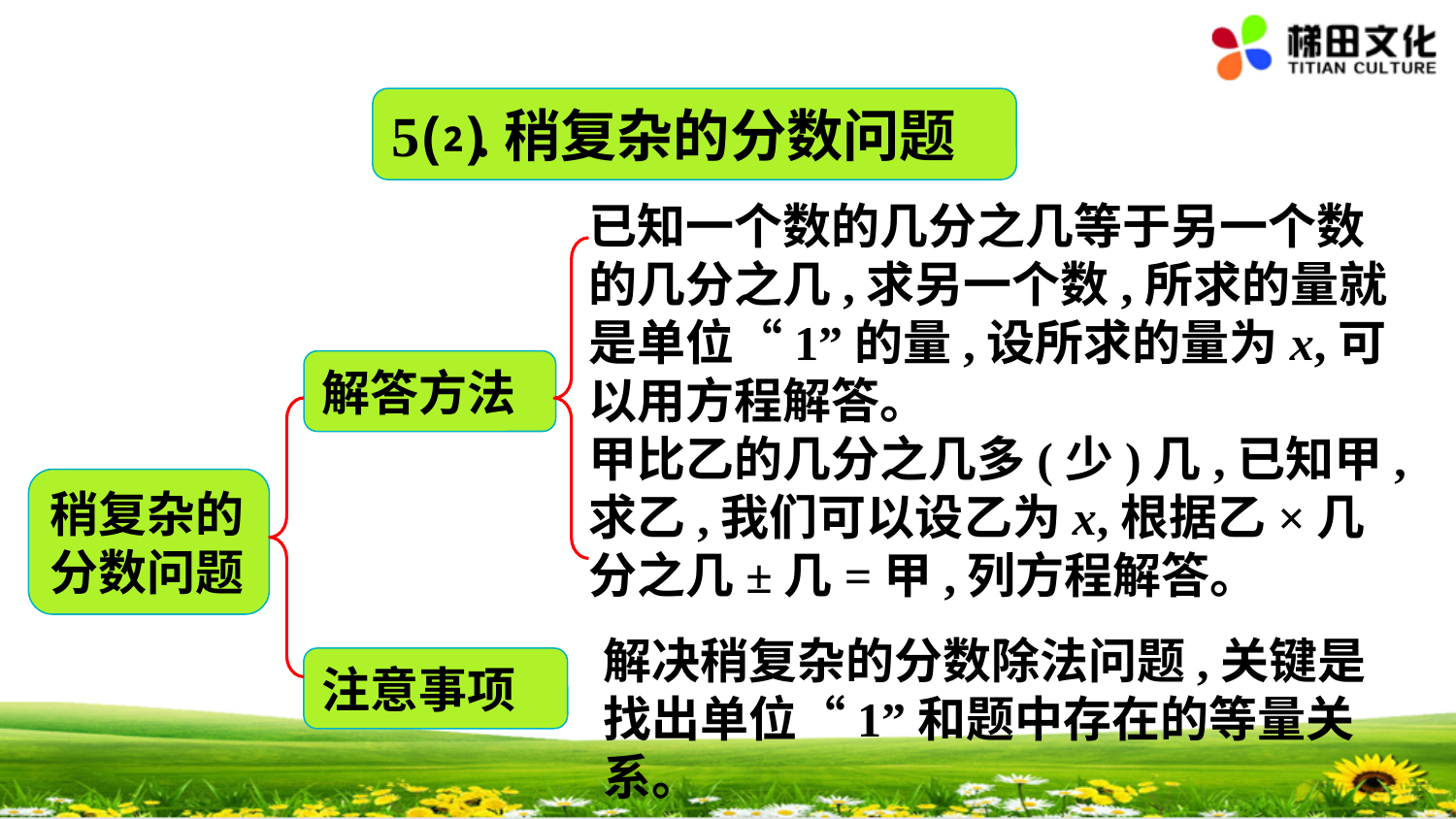

5⑵.稍复杂的分数问题
已知一个数的几分之几等于另一个数的几分之几,求另一个数,所求的量就是单位“1”的量,设所求的量为x,可以用方程解答。
甲比乙的几分之几多(少)几,已知甲,求乙,我们可以设乙为x,根据乙×几分之几±几=甲,列方程解答。

解答方法

稍复杂的分数问题
解决稍复杂的分数除法问题,关键是找出单位“1”和题中存在的等量关系。
注意事项